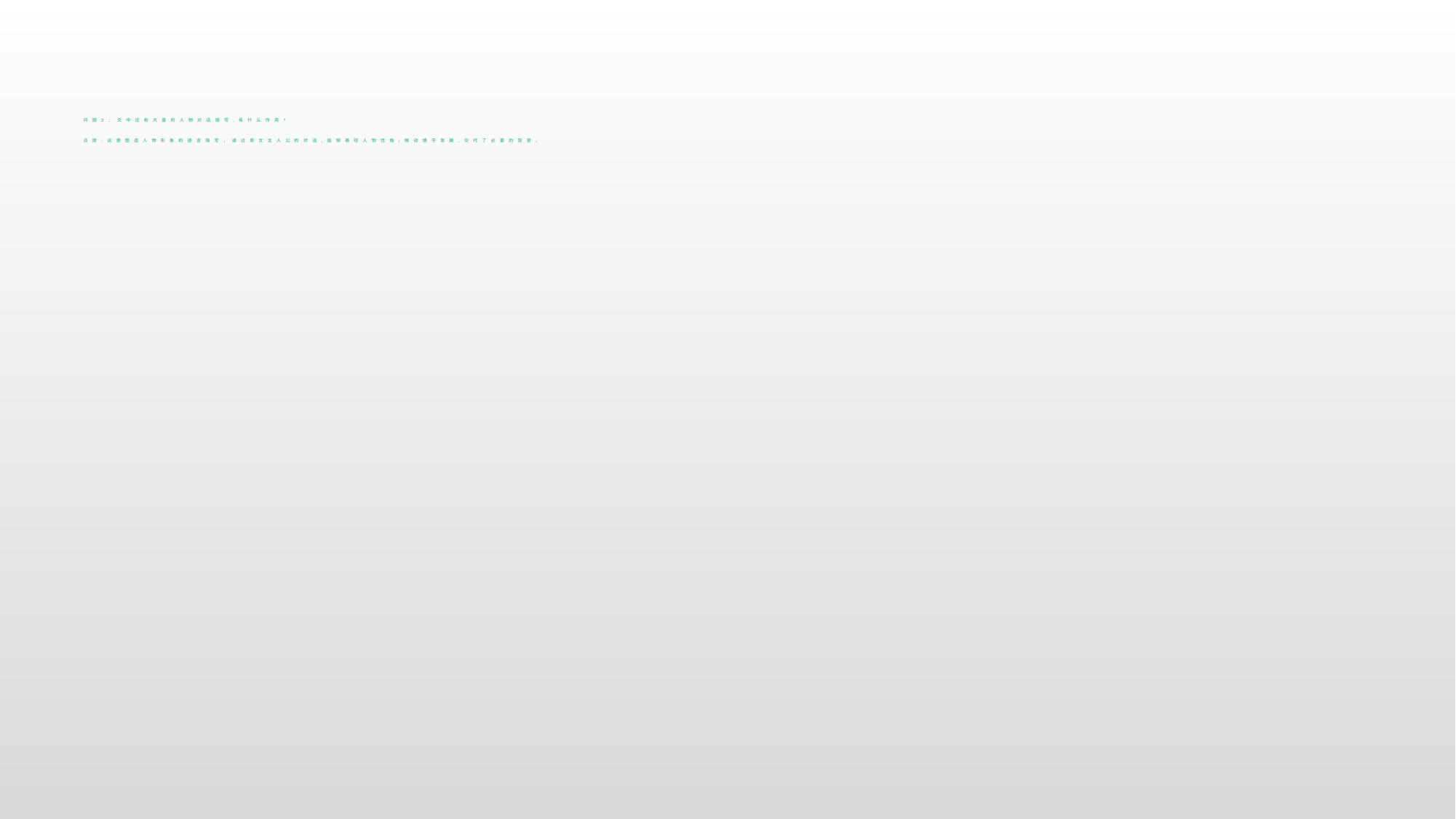

# 问题3：文中还有大量的人物对话描写,有什么作用? 点拨:这是塑造人物形象的语言描写，通过男女主人公的对话,能够表现人物性格;推动情节发展,交代了必要的背景。